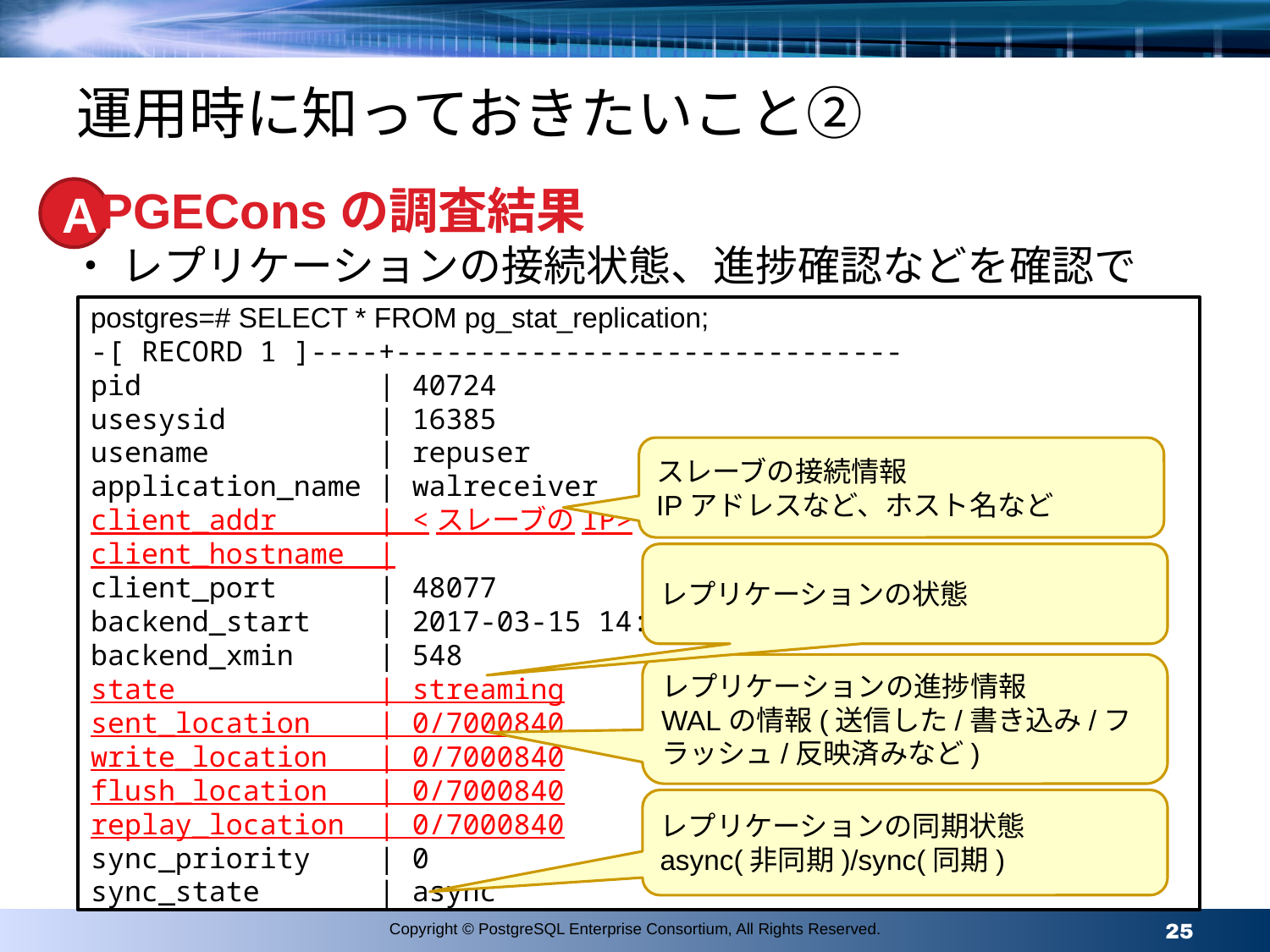

# 運用時に知っておきたいこと②
PGEConsの調査結果
A
・ レプリケーションの接続状態、進捗確認などを確認できます
postgres=# SELECT * FROM pg_stat_replication;
-[ RECORD 1 ]----+------------------------------
pid              | 40724
usesysid         | 16385
usename          | repuser
application_name | walreceiver
client_addr      | <スレーブのIP>
client_hostname  |
client_port      | 48077
backend_start    | 2017-03-15 14:29:51.283395+09
backend_xmin     | 548
state            | streaming
sent_location    | 0/7000840
write_location   | 0/7000840
flush_location   | 0/7000840
replay_location  | 0/7000840
sync_priority    | 0
sync_state       | async
スレーブの接続情報
IPアドレスなど、ホスト名など
レプリケーションの状態
レプリケーションの進捗情報
WALの情報(送信した/書き込み/フラッシュ/反映済みなど)
レプリケーションの同期状態
async(非同期)/sync(同期)
25